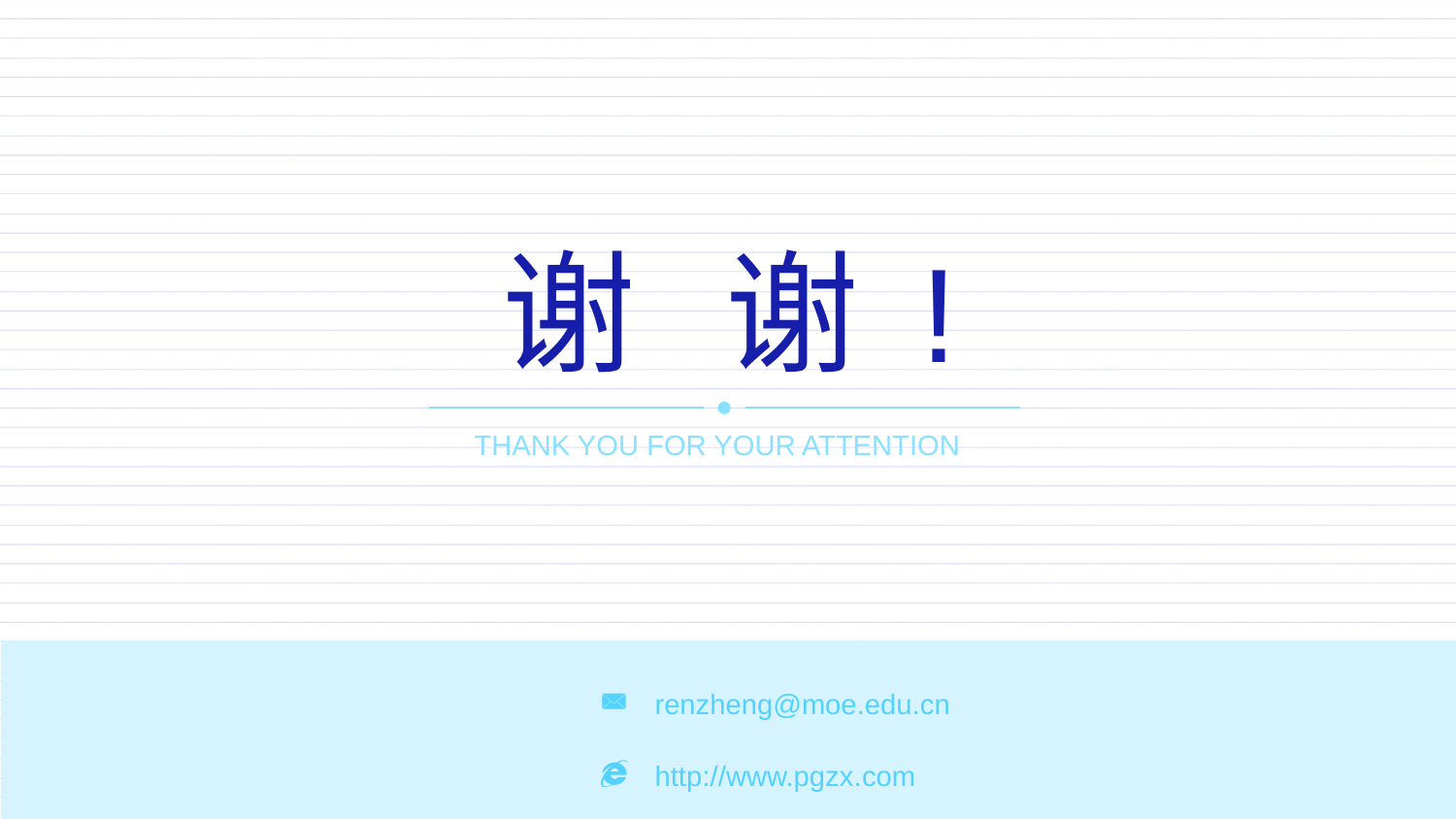

谢   谢 !

THANK YOU FOR YOUR ATTENTION

renzheng@moe.edu.cn

http://www.pgzx.com